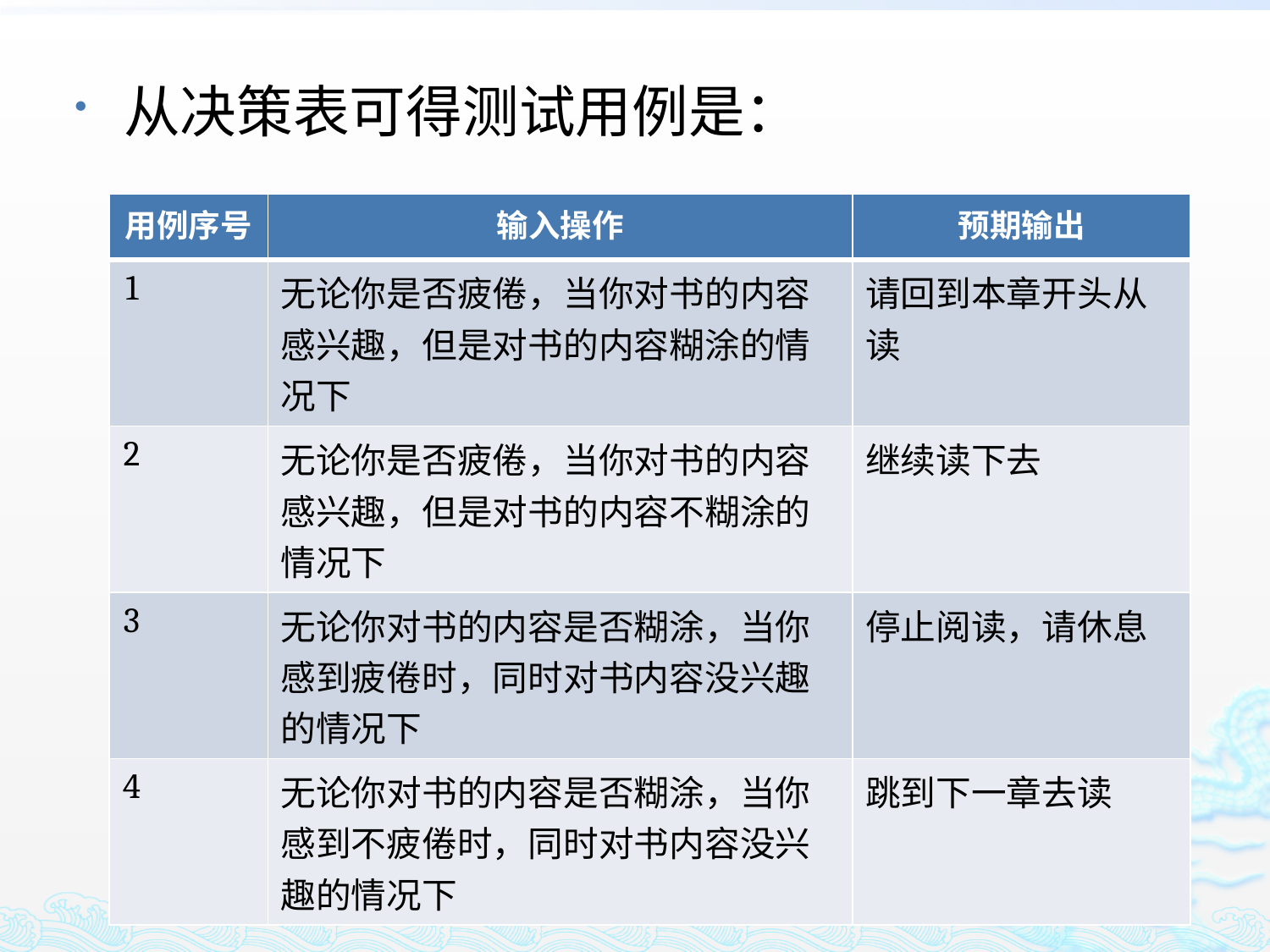

从决策表可得测试用例是：

| 用例序号 | 输入操作 | 预期输出 |
| --- | --- | --- |
| 1 | 无论你是否疲倦，当你对书的内容感兴趣，但是对书的内容糊涂的情况下 | 请回到本章开头从读 |
| 2 | 无论你是否疲倦，当你对书的内容感兴趣，但是对书的内容不糊涂的情况下 | 继续读下去 |
| 3 | 无论你对书的内容是否糊涂，当你感到疲倦时，同时对书内容没兴趣的情况下 | 停止阅读，请休息 |
| 4 | 无论你对书的内容是否糊涂，当你感到不疲倦时，同时对书内容没兴趣的情况下 | 跳到下一章去读 |